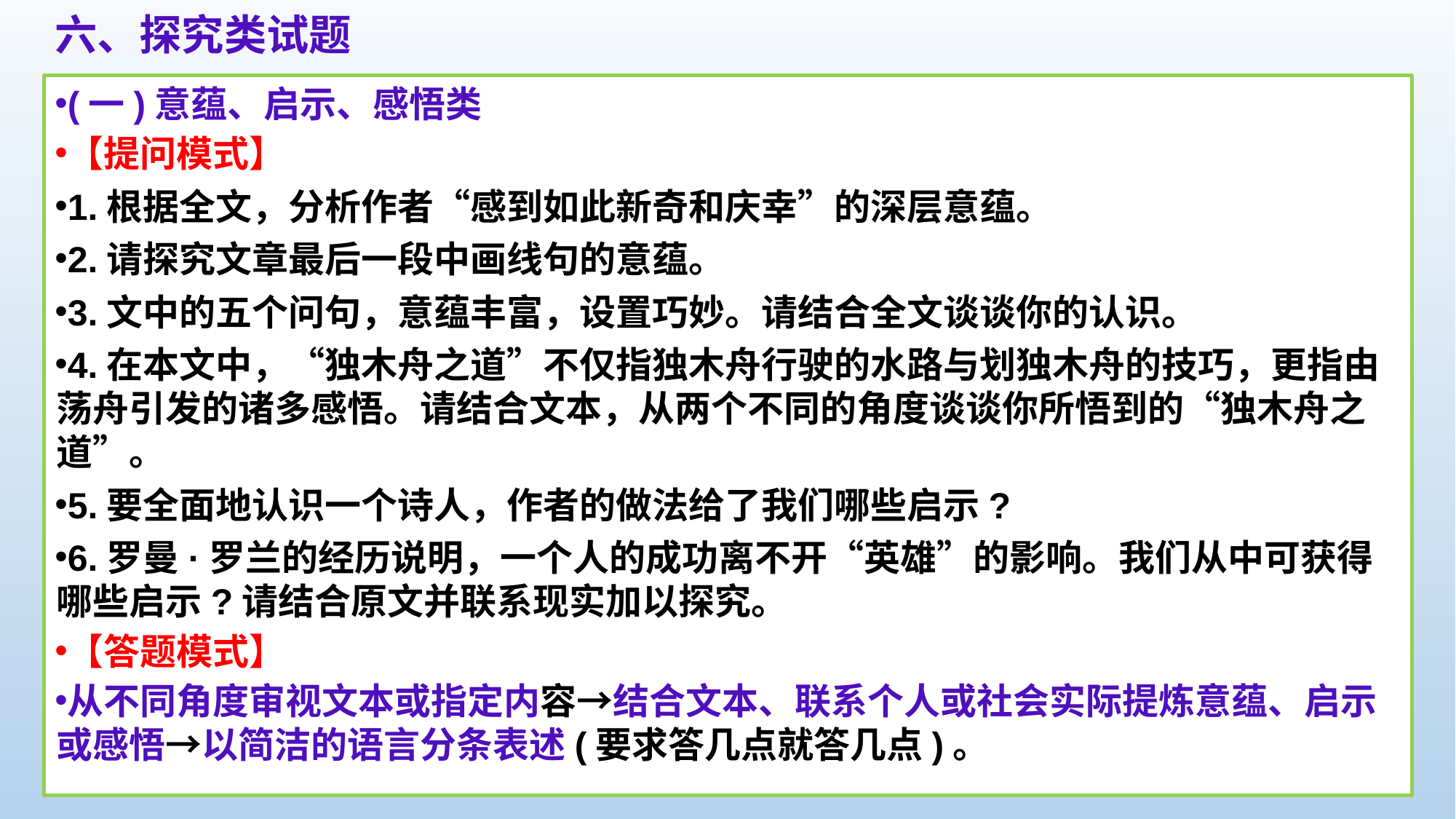

六、探究类试题
(一)意蕴、启示、感悟类
【提问模式】
1.根据全文，分析作者“感到如此新奇和庆幸”的深层意蕴。
2.请探究文章最后一段中画线句的意蕴。
3.文中的五个问句，意蕴丰富，设置巧妙。请结合全文谈谈你的认识。
4.在本文中，“独木舟之道”不仅指独木舟行驶的水路与划独木舟的技巧，更指由荡舟引发的诸多感悟。请结合文本，从两个不同的角度谈谈你所悟到的“独木舟之道”。
5.要全面地认识一个诗人，作者的做法给了我们哪些启示?
6.罗曼·罗兰的经历说明，一个人的成功离不开“英雄”的影响。我们从中可获得哪些启示?请结合原文并联系现实加以探究。
【答题模式】
从不同角度审视文本或指定内容→结合文本、联系个人或社会实际提炼意蕴、启示或感悟→以简洁的语言分条表述(要求答几点就答几点)。